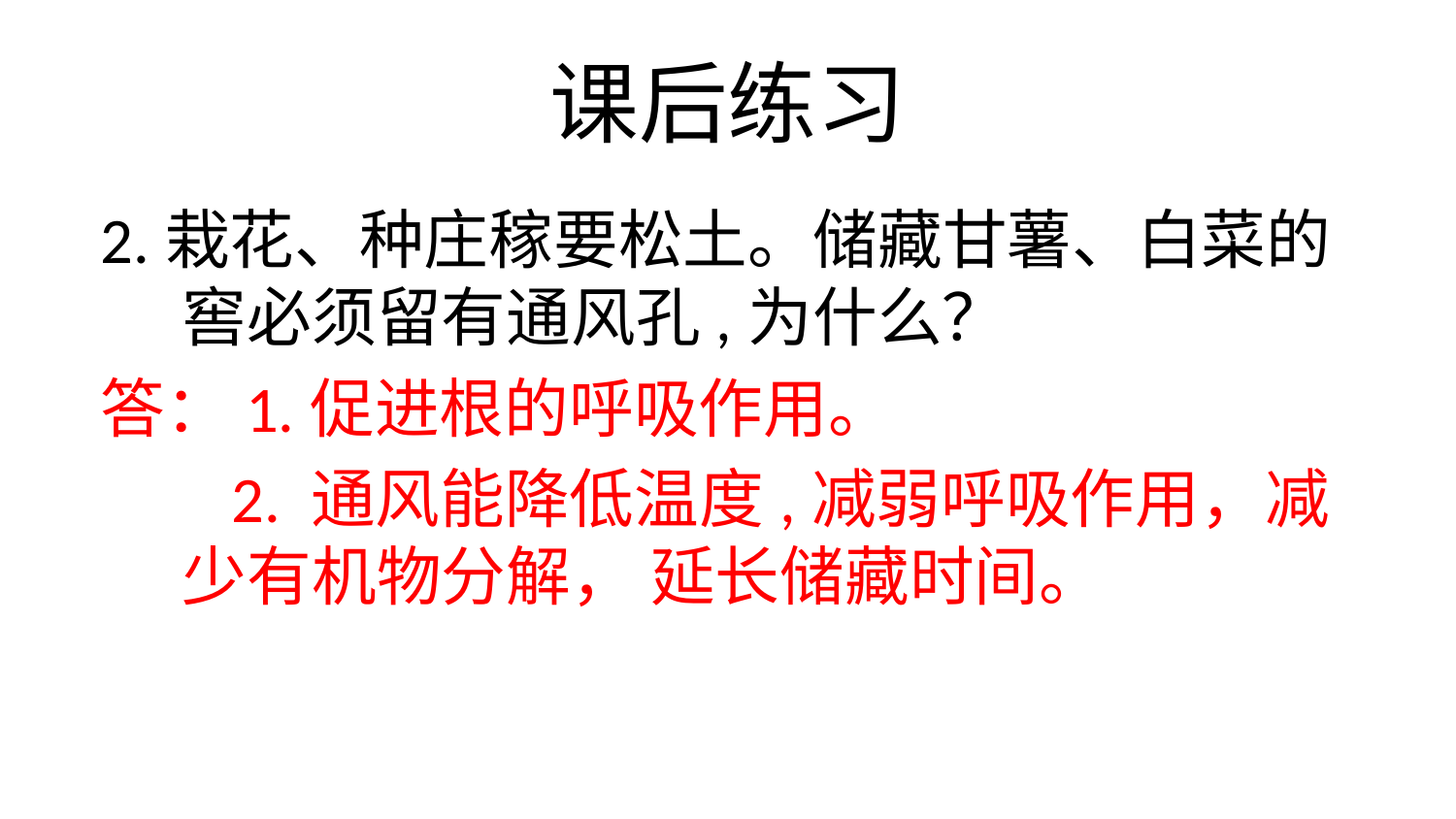

# 课后练习
2.栽花、种庄稼要松土。储藏甘薯、白菜的窖必须留有通风孔,为什么？
答：1.促进根的呼吸作用。
         2. 通风能降低温度,减弱呼吸作用，减少有机物分解， 延长储藏时间。